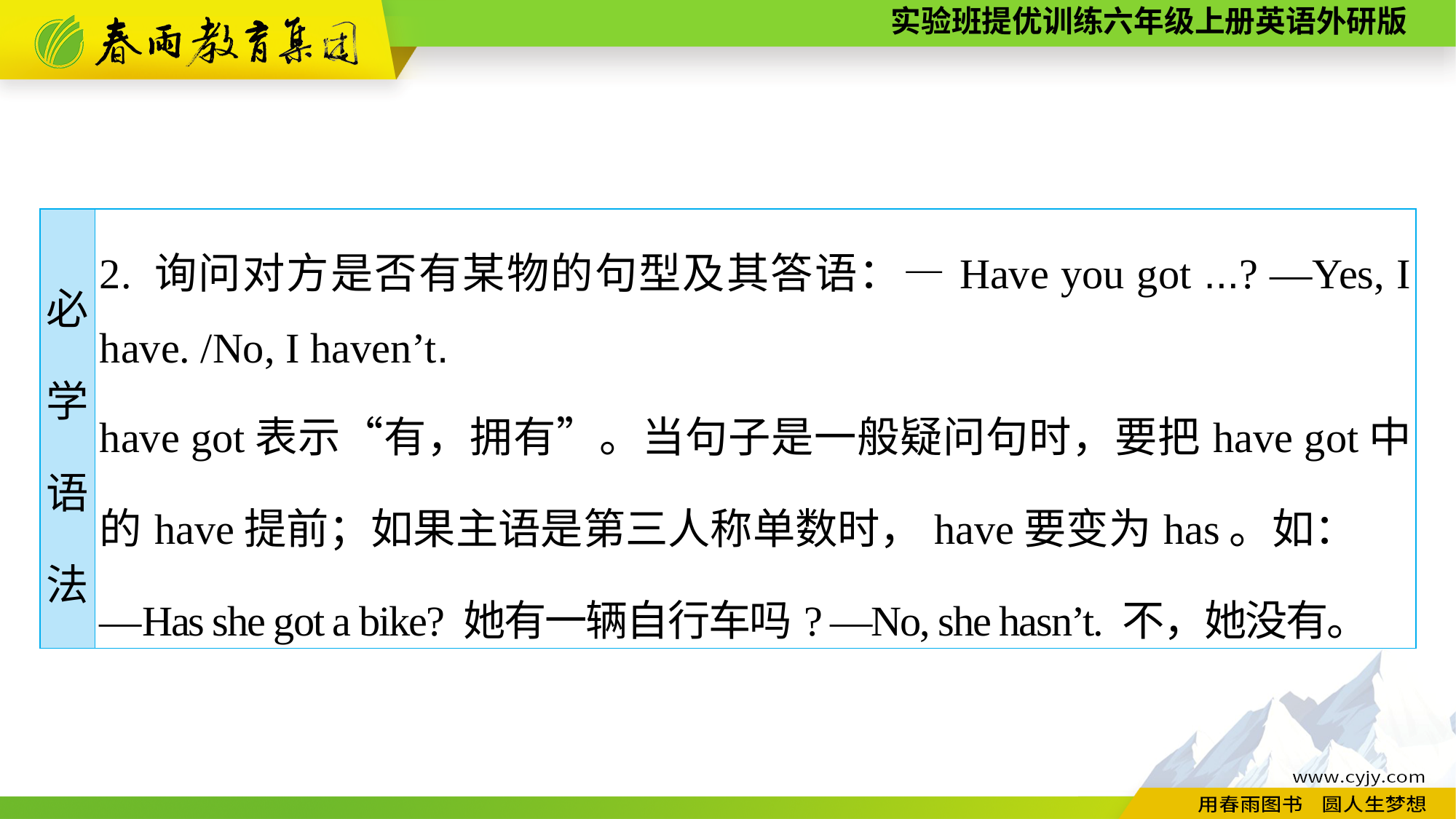

| 必 学 语 法 | 2. 询问对方是否有某物的句型及其答语：—Have you got ...? —Yes, I have. /No, I haven’t. have got表示“有，拥有”。当句子是一般疑问句时，要把have got中的have提前；如果主语是第三人称单数时，have要变为has。如： —Has she got a bike? 她有一辆自行车吗? —No, she hasn’t. 不，她没有。 |
| --- | --- |